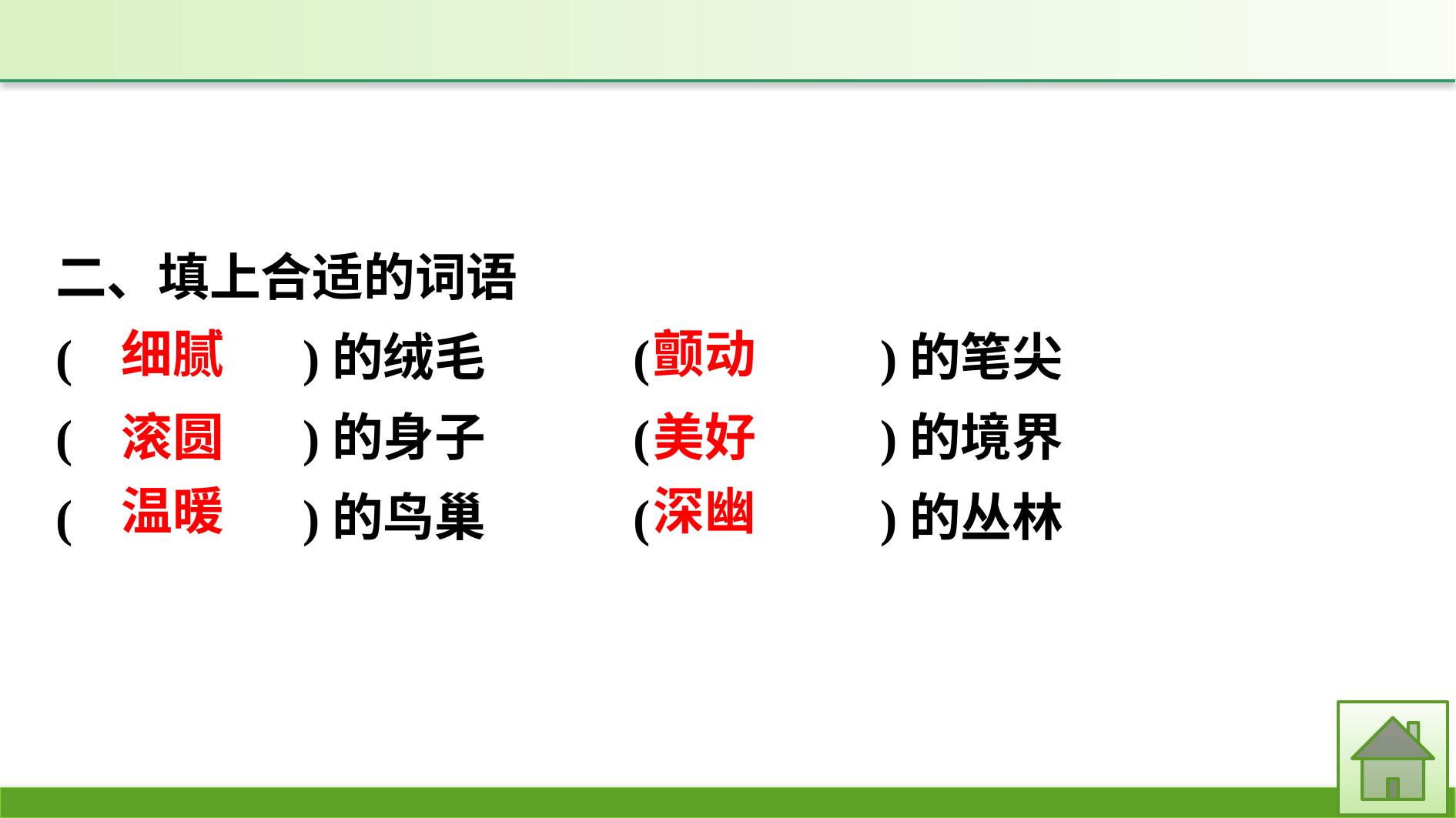

二、填上合适的词语
(　　　　)的绒毛		(　　　　)的笔尖
(　　　　)的身子		(　　　　)的境界
(　　　　)的鸟巢		(　　　　)的丛林
细腻
颤动
滚圆
美好
温暖
深幽